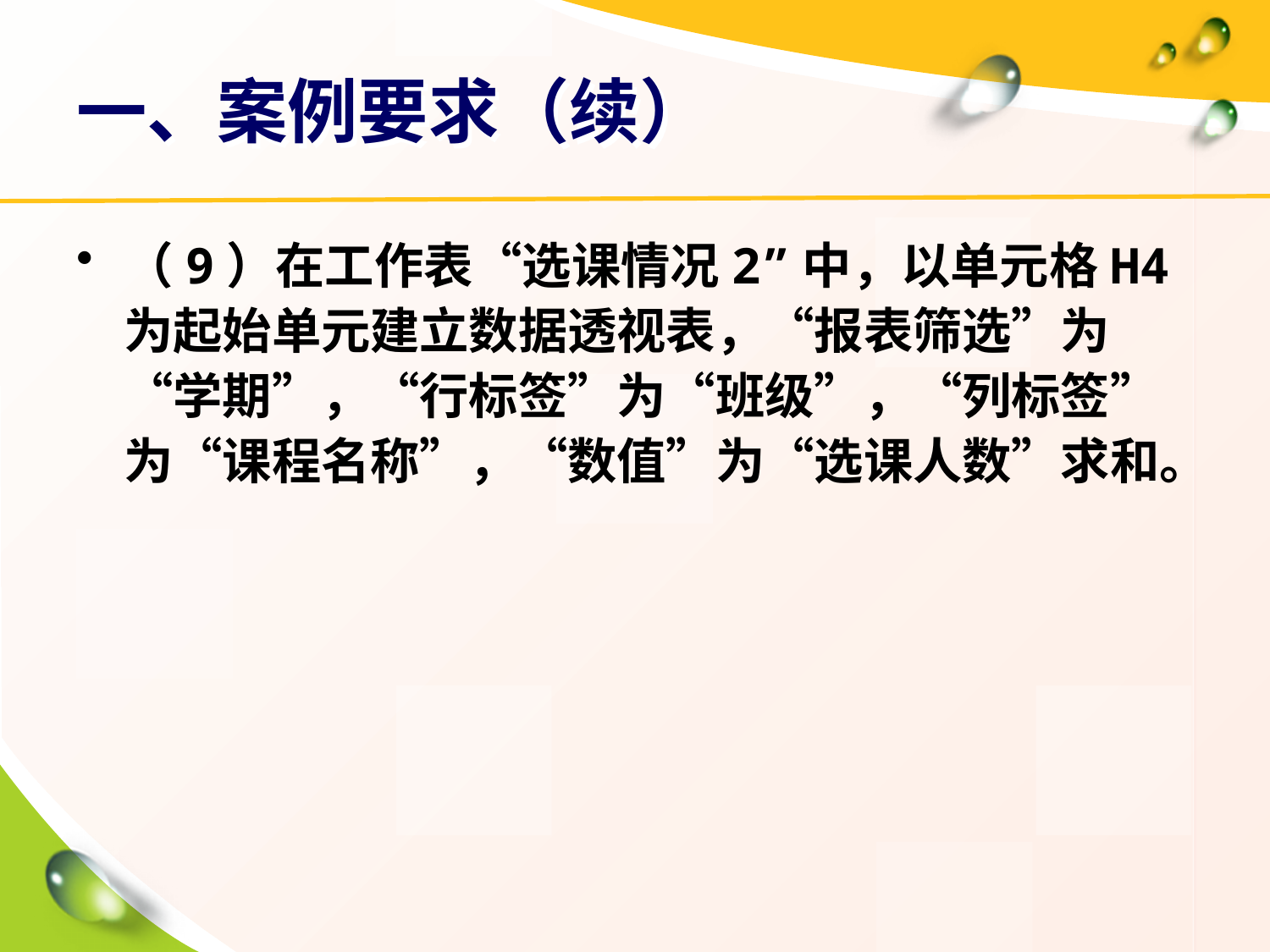

# 一、案例要求（续）
（9）在工作表“选课情况2”中，以单元格H4为起始单元建立数据透视表，“报表筛选”为“学期”，“行标签”为“班级”，“列标签”为“课程名称”，“数值”为“选课人数”求和。